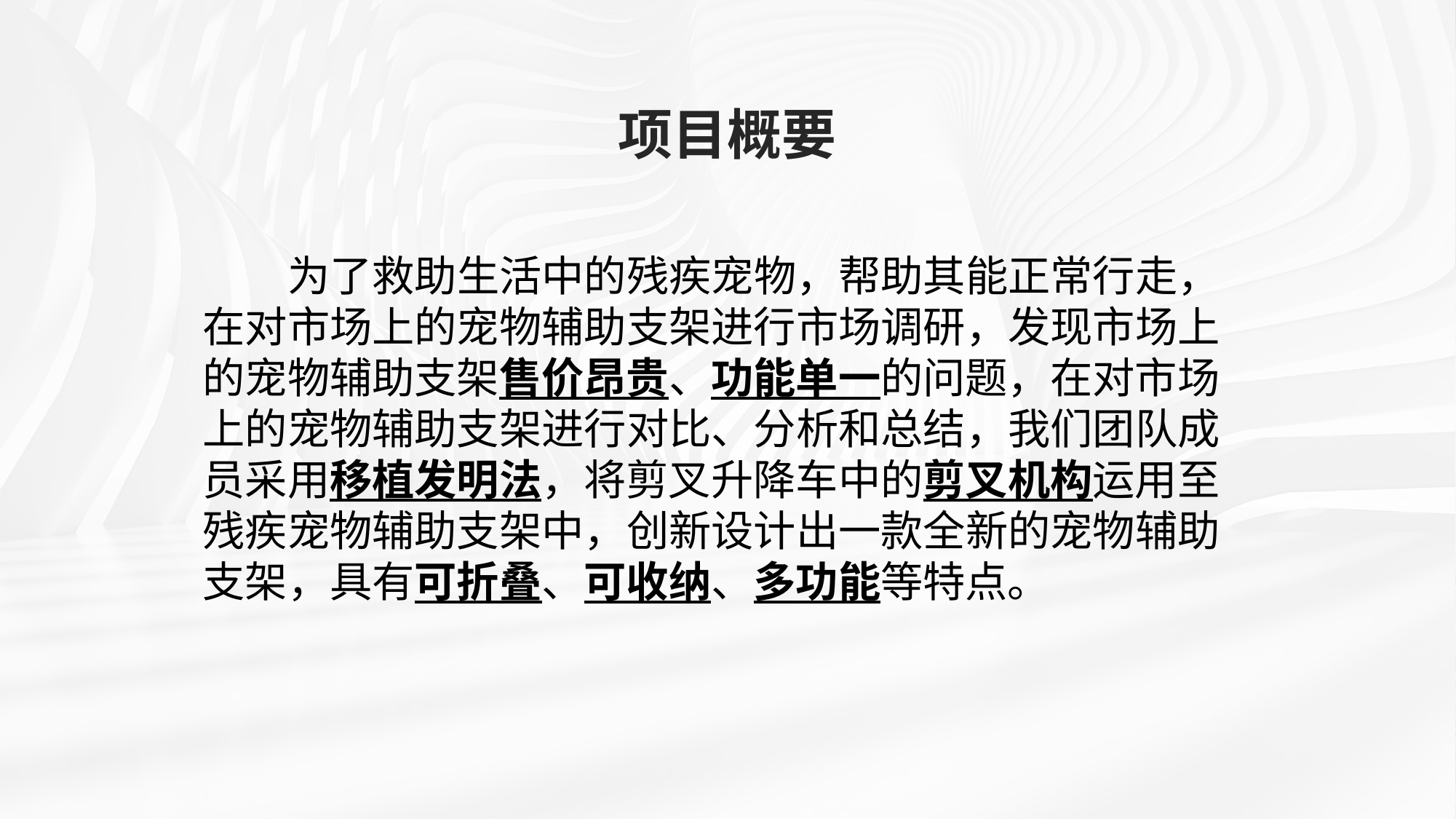

项目概要

为了救助生活中的残疾宠物，帮助其能正常行走，在对市场上的宠物辅助支架进行市场调研，发现市场上的宠物辅助支架售价昂贵、功能单一的问题，在对市场上的宠物辅助支架进行对比、分析和总结，我们团队成员采用移植发明法，将剪叉升降车中的剪叉机构运用至残疾宠物辅助支架中，创新设计出一款全新的宠物辅助支架，具有可折叠、可收纳、多功能等特点。